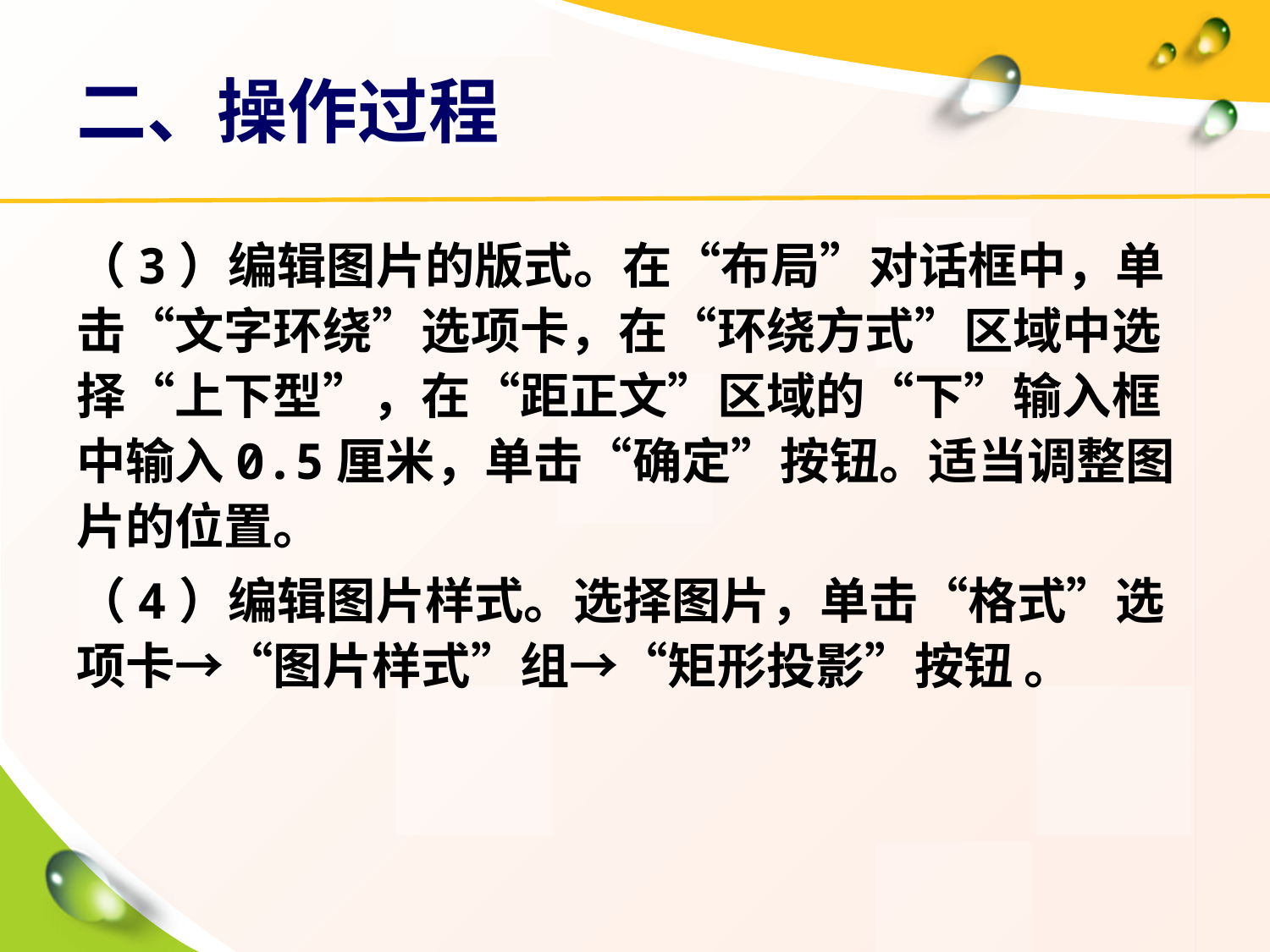

# 二、操作过程
（3）编辑图片的版式。在“布局”对话框中，单击“文字环绕”选项卡，在“环绕方式”区域中选择“上下型”，在“距正文”区域的“下”输入框中输入0.5厘米，单击“确定”按钮。适当调整图片的位置。
（4）编辑图片样式。选择图片，单击“格式”选项卡→“图片样式”组→“矩形投影”按钮 。